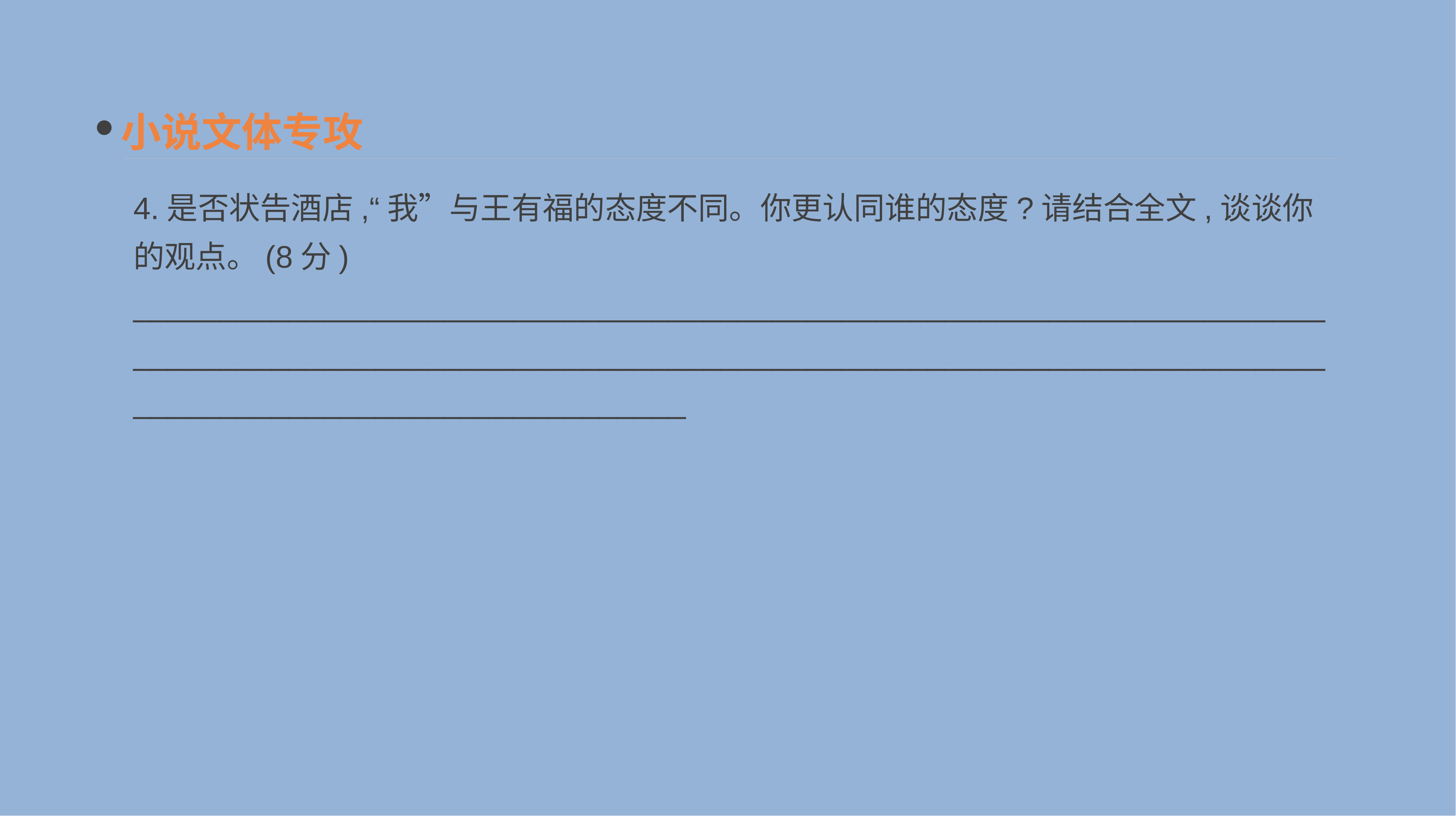

小说文体专攻

4.是否状告酒店,“我”与王有福的态度不同。你更认同谁的态度?请结合全文,谈谈你的观点。(8分)
__________________________________________________________________________________________________________________________________________________________________________